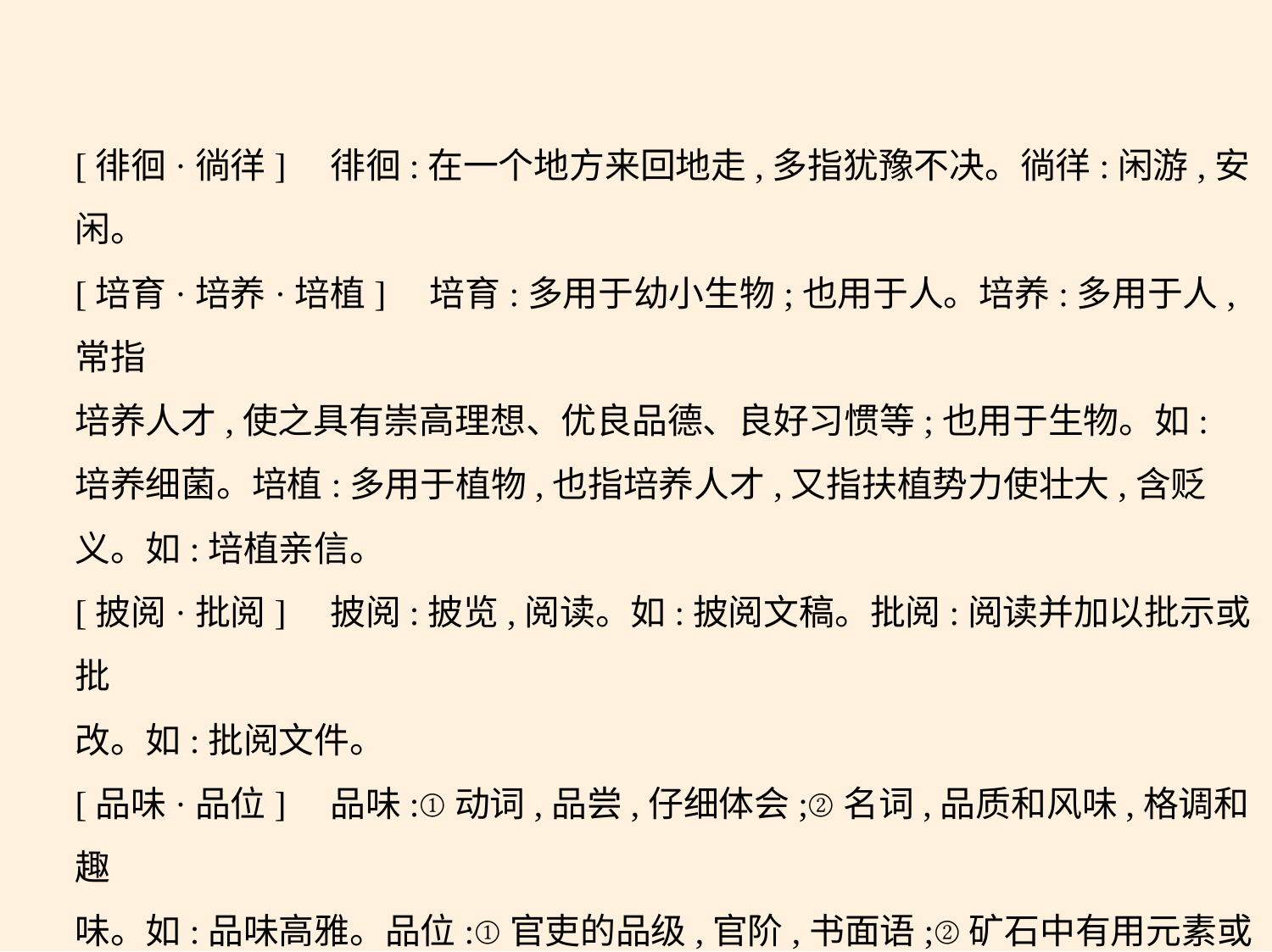

[徘徊·徜徉]　徘徊:在一个地方来回地走,多指犹豫不决。徜徉:闲游,安
闲。
[培育·培养·培植]　培育:多用于幼小生物;也用于人。培养:多用于人,常指
培养人才,使之具有崇高理想、优良品德、良好习惯等;也用于生物。如:
培养细菌。培植:多用于植物,也指培养人才,又指扶植势力使壮大,含贬
义。如:培植亲信。
[披阅·批阅]　披阅:披览,阅读。如:披阅文稿。批阅:阅读并加以批示或批
改。如:批阅文件。
[品味·品位]　品味:①动词,品尝,仔细体会;②名词,品质和风味,格调和趣
味。如:品味高雅。品位:①官吏的品级,官阶,书面语;②矿石中有用元素或
有用矿物含量的百分率;③人或事物的品质、水平。如:节目的艺术品位
较高。